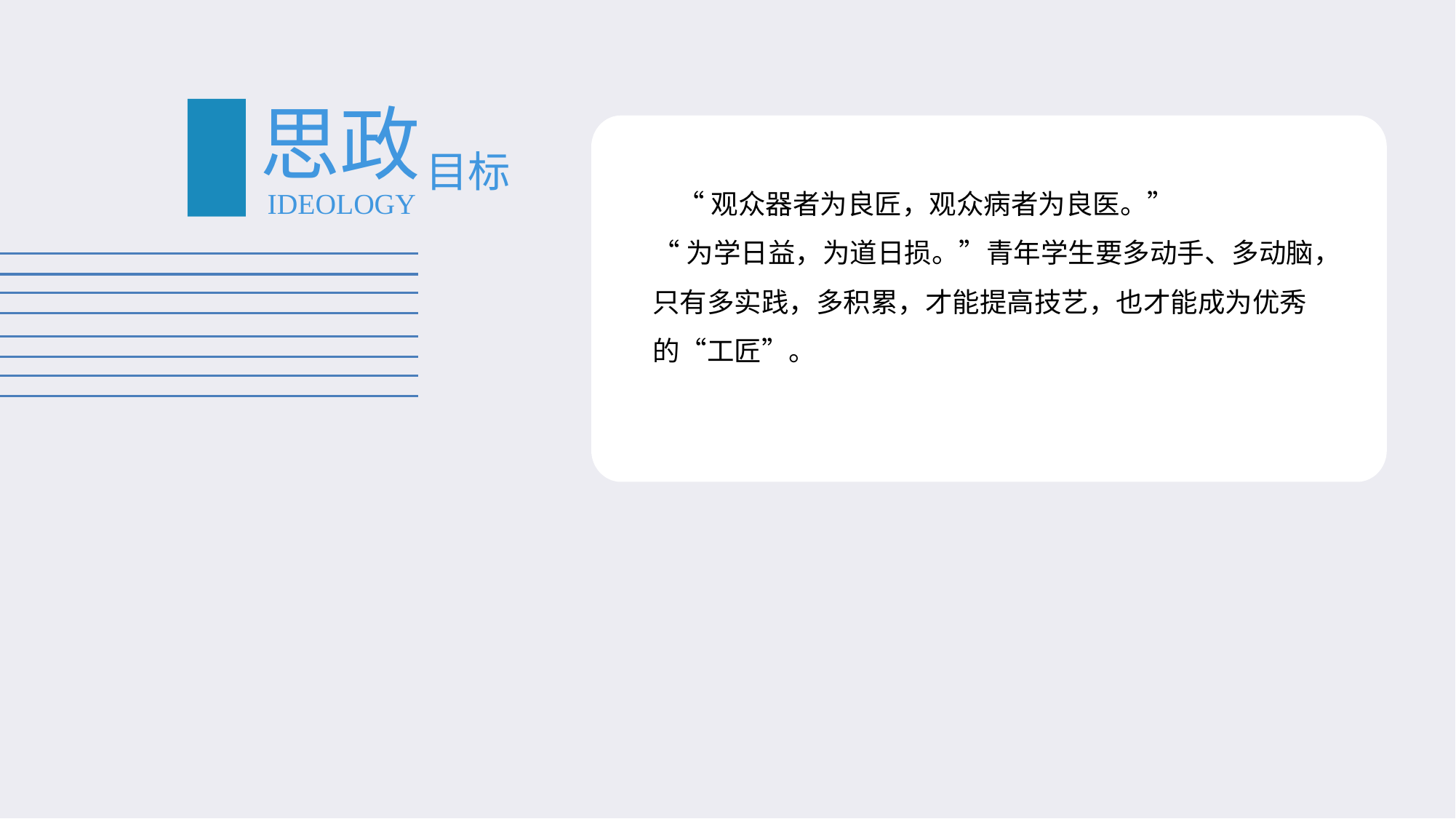

#
思政
目标

    “观众器者为良匠，观众病者为良医。”
“为学日益，为道日损。”青年学生要多动手、多动脑，只有多实践，多积累，才能提高技艺，也才能成为优秀的“工匠”。

IDEOLOGY